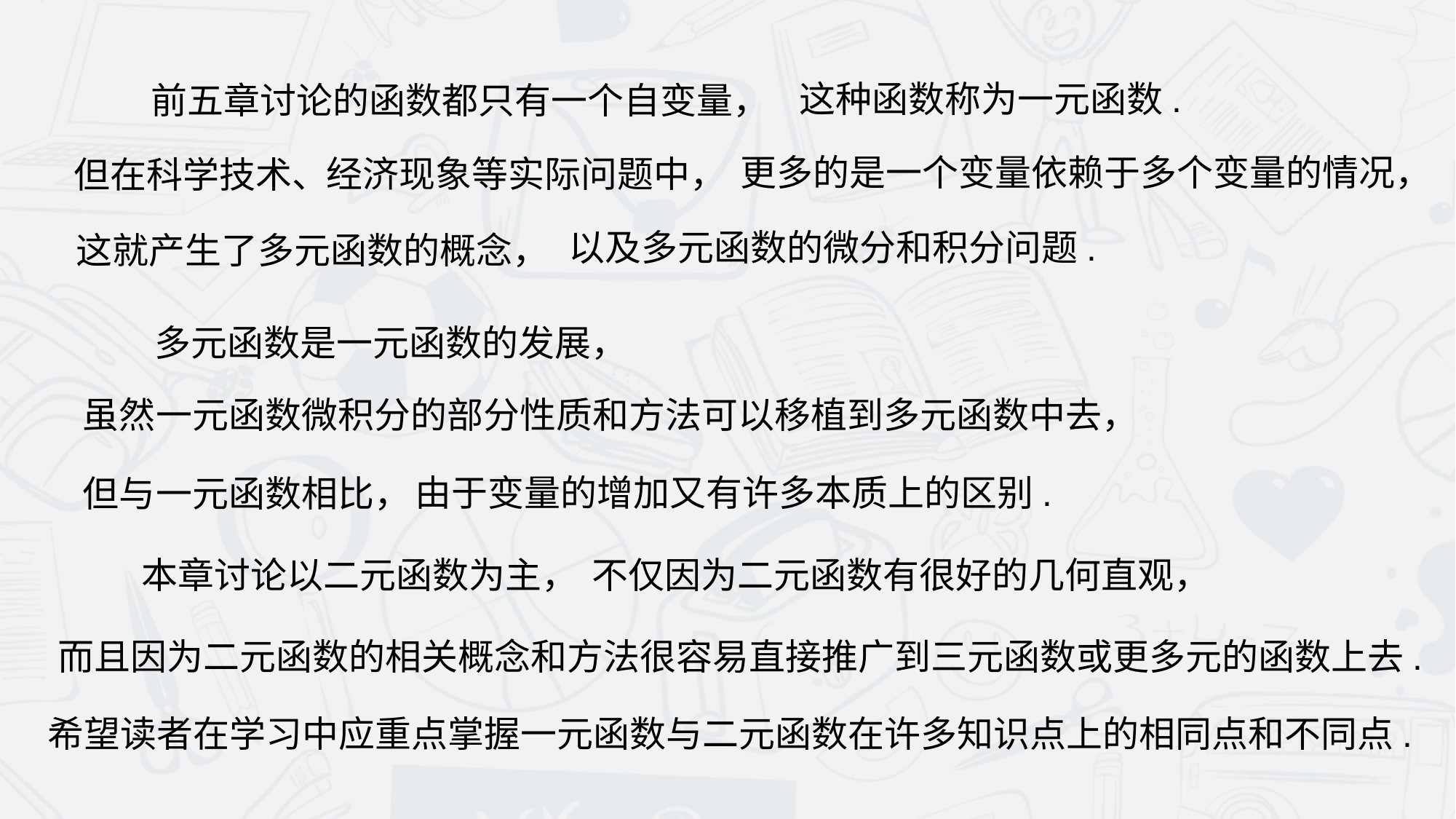

前五章讨论的函数都只有一个自变量，
这种函数称为一元函数.
更多的是一个变量依赖于多个变量的情况，
经济现象等实际问题中，
但在科学技术、
以及多元函数的微分和积分问题.
这就产生了多元函数的概念，
多元函数是一元函数的发展，
虽然一元函数微积分的部分性质和方法可以移植到多元函数中去，
由于变量的增加又有许多本质上的区别.
但与一元函数相比，
不仅因为二元函数有很好的几何直观，
 本章讨论以二元函数为主，
而且因为二元函数的相关概念和方法很容易直接推广到三元函数或更多元的函数上去.
希望读者在学习中应重点掌握一元函数与二元函数在许多知识点上的相同点和不同点.